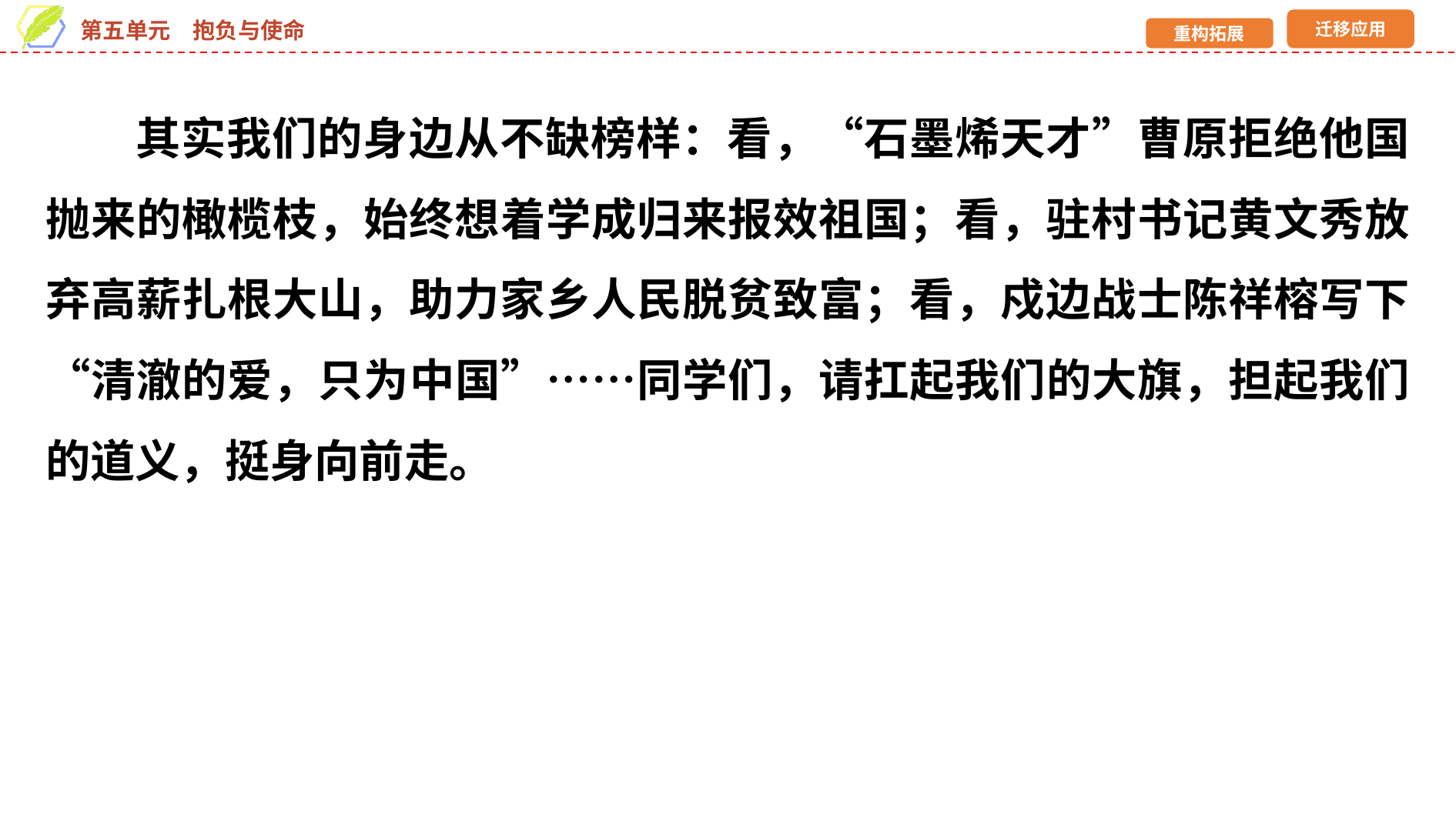

其实我们的身边从不缺榜样：看，“石墨烯天才”曹原拒绝他国抛来的橄榄枝，始终想着学成归来报效祖国；看，驻村书记黄文秀放弃高薪扎根大山，助力家乡人民脱贫致富；看，戍边战士陈祥榕写下“清澈的爱，只为中国”……同学们，请扛起我们的大旗，担起我们的道义，挺身向前走。